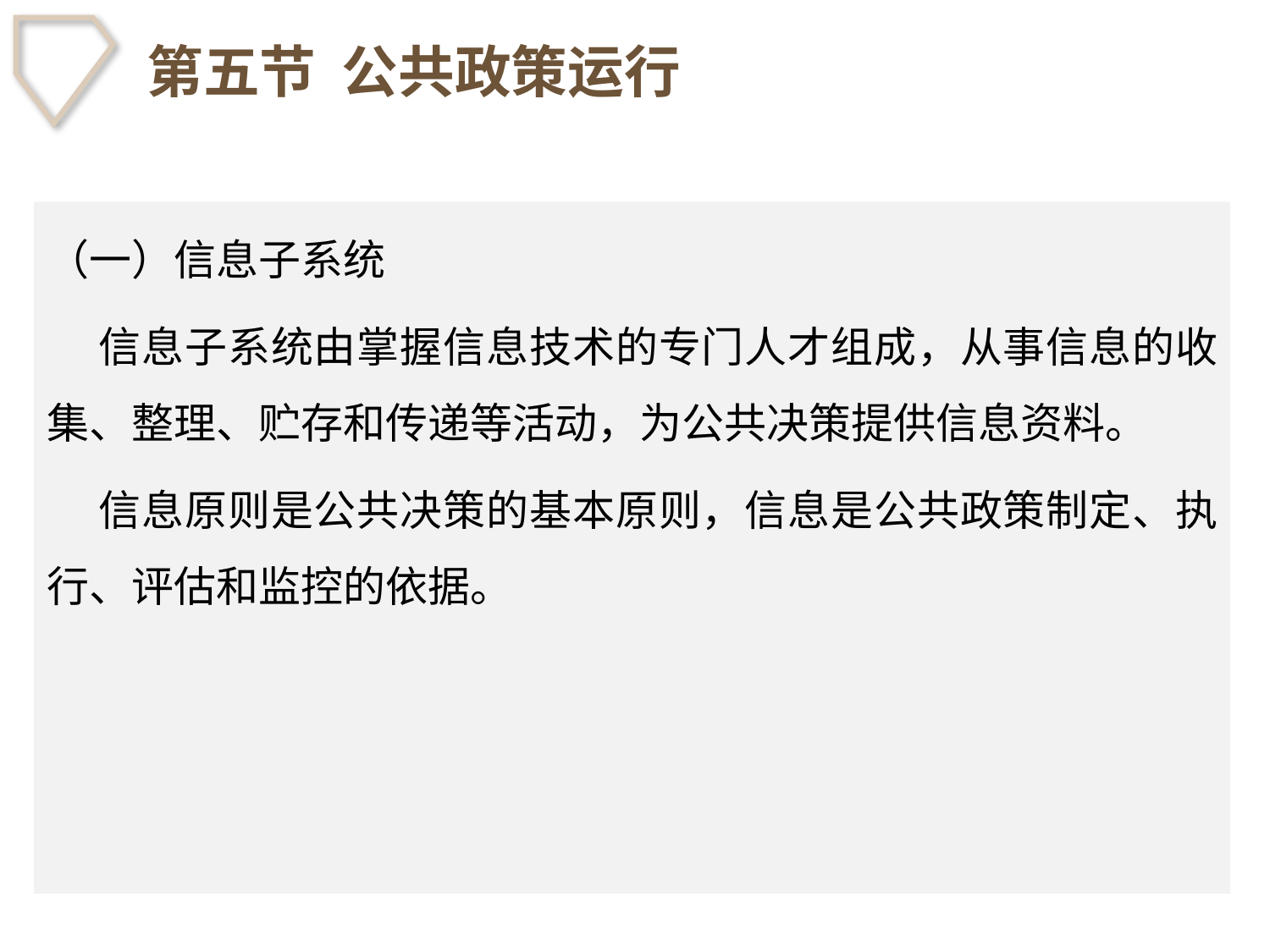

# 第五节  公共政策运行
（一）信息子系统
    信息子系统由掌握信息技术的专门人才组成，从事信息的收集、整理、贮存和传递等活动，为公共决策提供信息资料。
    信息原则是公共决策的基本原则，信息是公共政策制定、执行、评估和监控的依据。